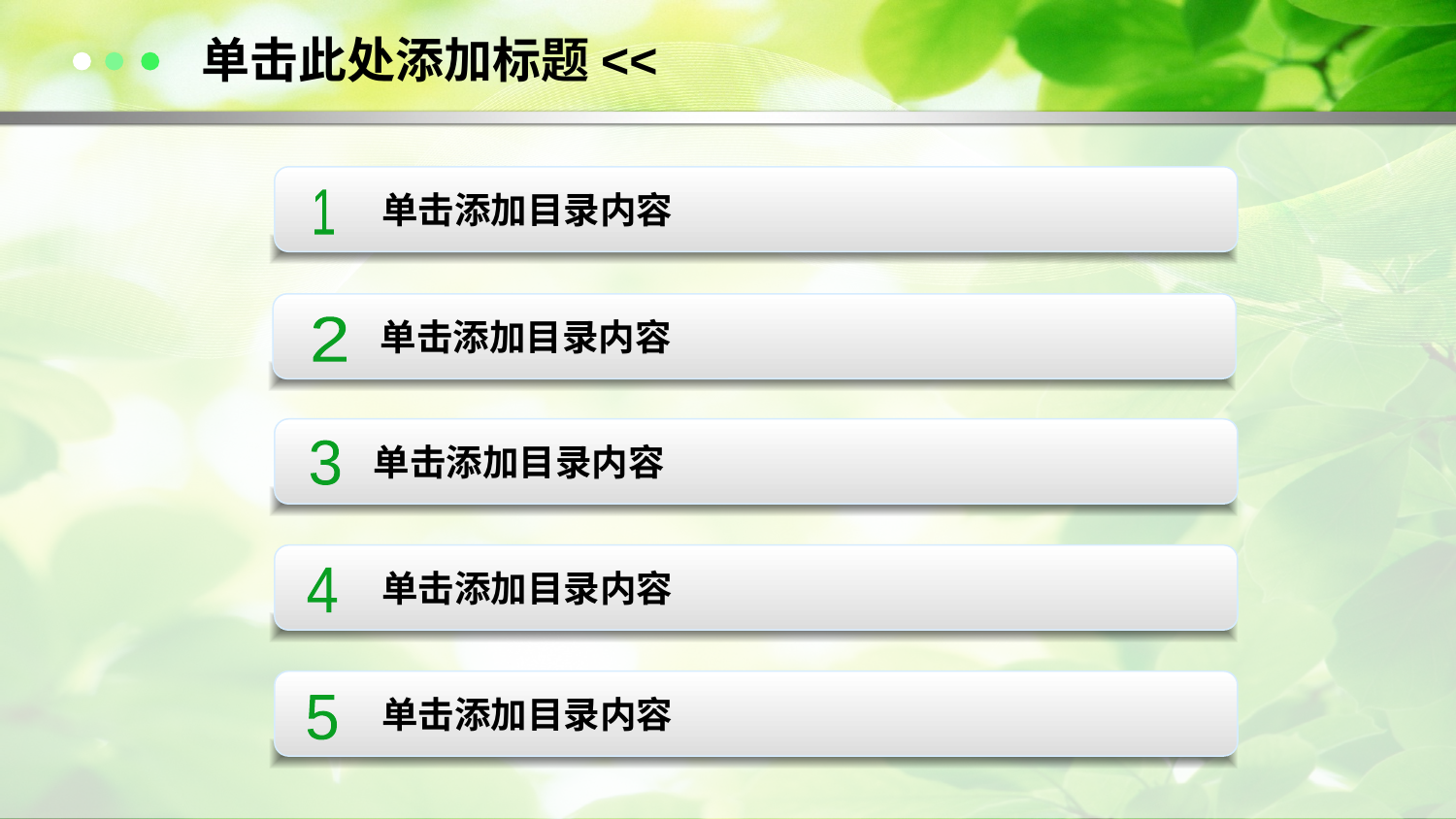

单击此处添加标题<<

单击添加目录内容
1

单击添加目录内容
2

单击添加目录内容
3

单击添加目录内容
4

单击添加目录内容

5